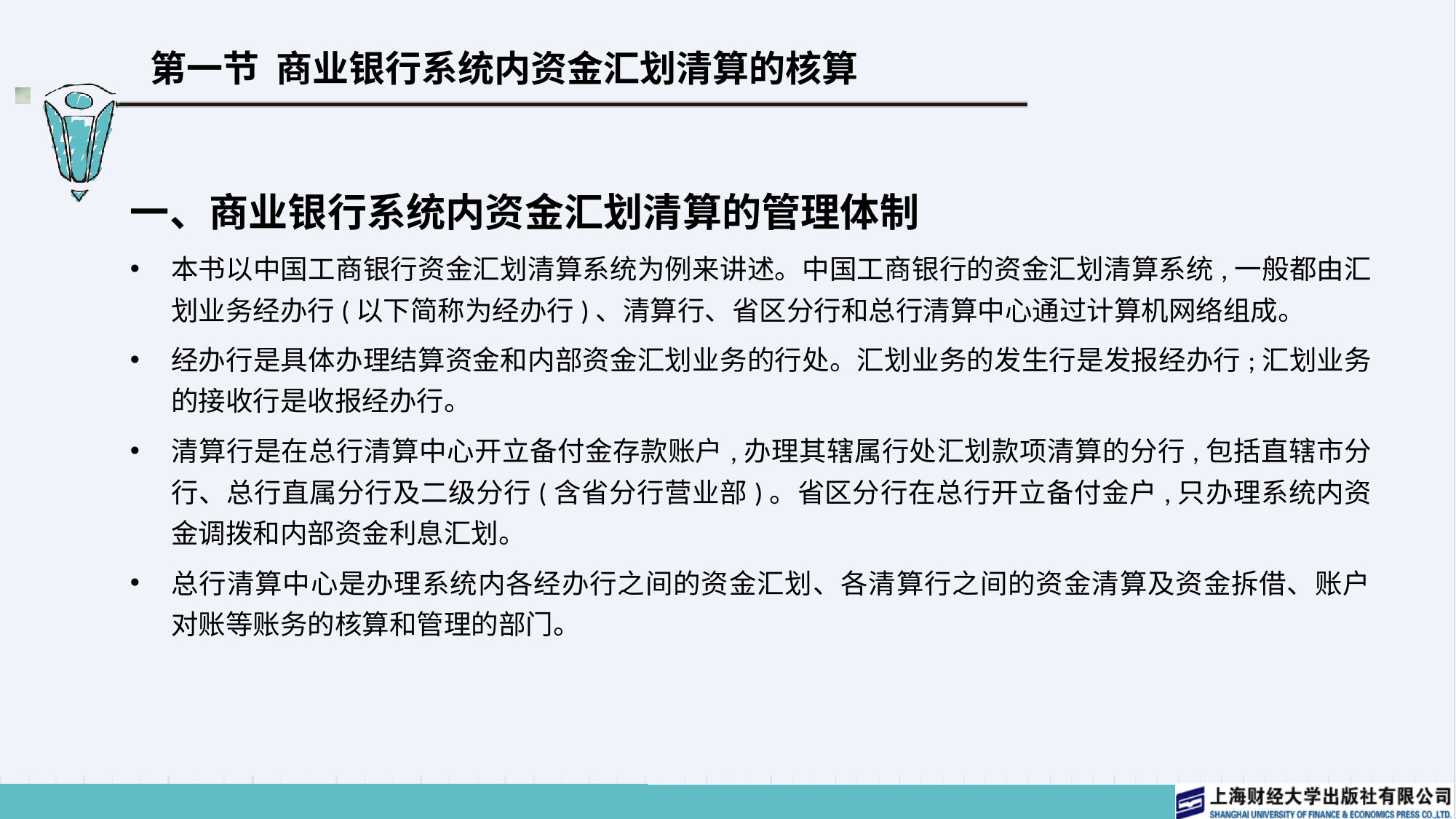

# 第一节  商业银行系统内资金汇划清算的核算
一、商业银行系统内资金汇划清算的管理体制
本书以中国工商银行资金汇划清算系统为例来讲述。中国工商银行的资金汇划清算系统,一般都由汇划业务经办行(以下简称为经办行)、清算行、省区分行和总行清算中心通过计算机网络组成。
经办行是具体办理结算资金和内部资金汇划业务的行处。汇划业务的发生行是发报经办行;汇划业务的接收行是收报经办行。
清算行是在总行清算中心开立备付金存款账户,办理其辖属行处汇划款项清算的分行,包括直辖市分行、总行直属分行及二级分行(含省分行营业部)。省区分行在总行开立备付金户,只办理系统内资金调拨和内部资金利息汇划。
总行清算中心是办理系统内各经办行之间的资金汇划、各清算行之间的资金清算及资金拆借、账户对账等账务的核算和管理的部门。